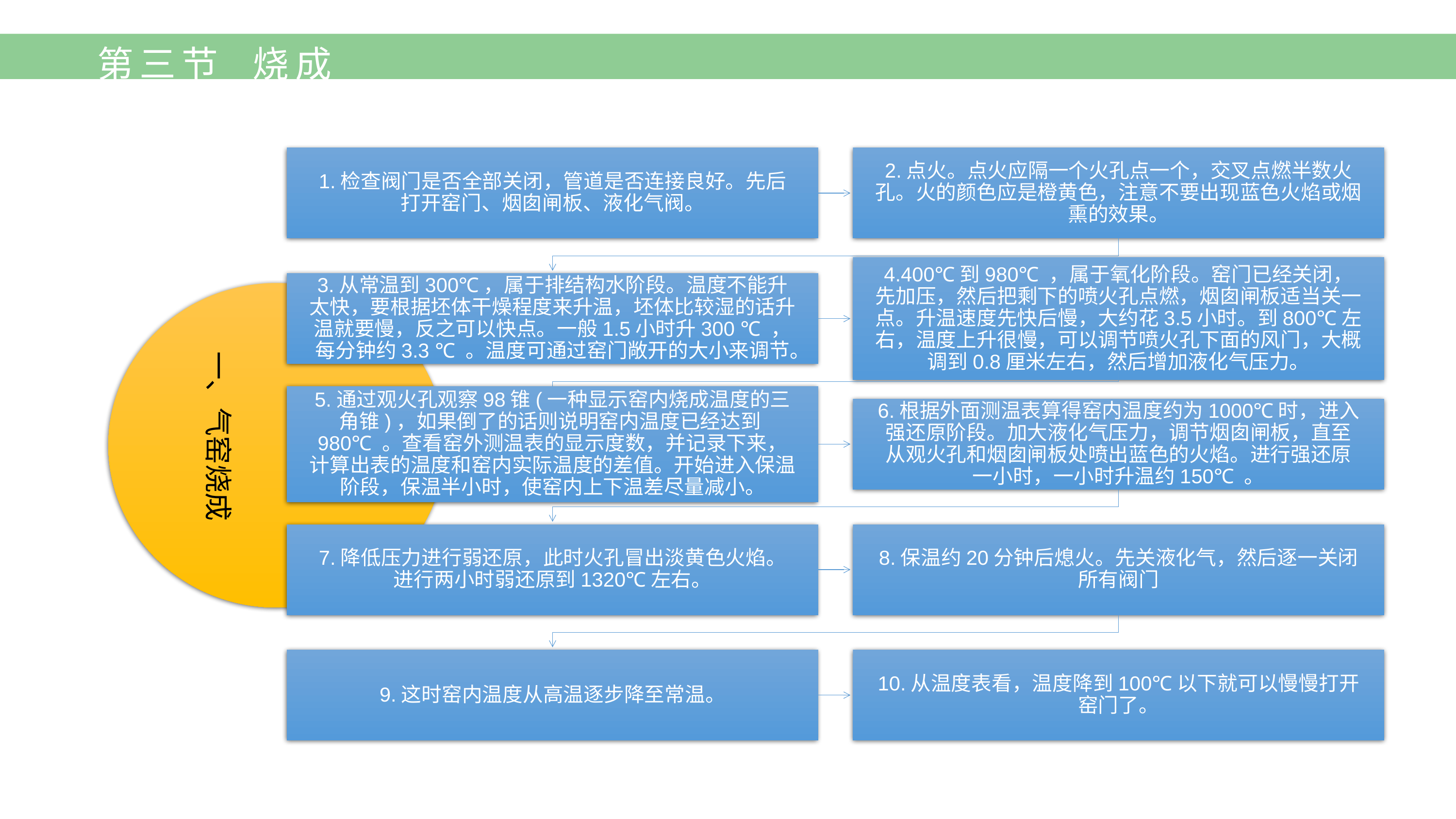

第三节  烧成

1.检查阀门是否全部关闭，管道是否连接良好。先后打开窑门、烟囱闸板、液化气阀。
2.点火。点火应隔一个火孔点一个，交叉点燃半数火孔。火的颜色应是橙黄色，注意不要出现蓝色火焰或烟熏的效果。

3.从常温到300℃，属于排结构水阶段。温度不能升太快，要根据坯体干燥程度来升温，坯体比较湿的话升温就要慢，反之可以快点。一般1.5小时升300 ℃ ，每分钟约3.3 ℃ 。温度可通过窑门敞开的大小来调节。
4.400℃到980℃ ，属于氧化阶段。窑门已经关闭，先加压，然后把剩下的喷火孔点燃，烟囱闸板适当关一点。升温速度先快后慢，大约花3.5小时。到800℃左右，温度上升很慢，可以调节喷火孔下面的风门，大概调到0.8厘米左右，然后增加液化气压力。

一、气窑烧成

5.通过观火孔观察98锥(一种显示窑内烧成温度的三角锥)，如果倒了的话则说明窑内温度已经达到980℃ 。查看窑外测温表的显示度数，并记录下来，计算出表的温度和窑内实际温度的差值。开始进入保温阶段，保温半小时，使窑内上下温差尽量减小。
6.根据外面测温表算得窑内温度约为1000℃时，进入强还原阶段。加大液化气压力，调节烟囱闸板，直至从观火孔和烟囱闸板处喷出蓝色的火焰。进行强还原一小时，一小时升温约150℃ 。

7.降低压力进行弱还原，此时火孔冒出淡黄色火焰。进行两小时弱还原到1320℃左右。
8.保温约20分钟后熄火。先关液化气，然后逐一关闭所有阀门

9.这时窑内温度从高温逐步降至常温。
10.从温度表看，温度降到100℃以下就可以慢慢打开窑门了。